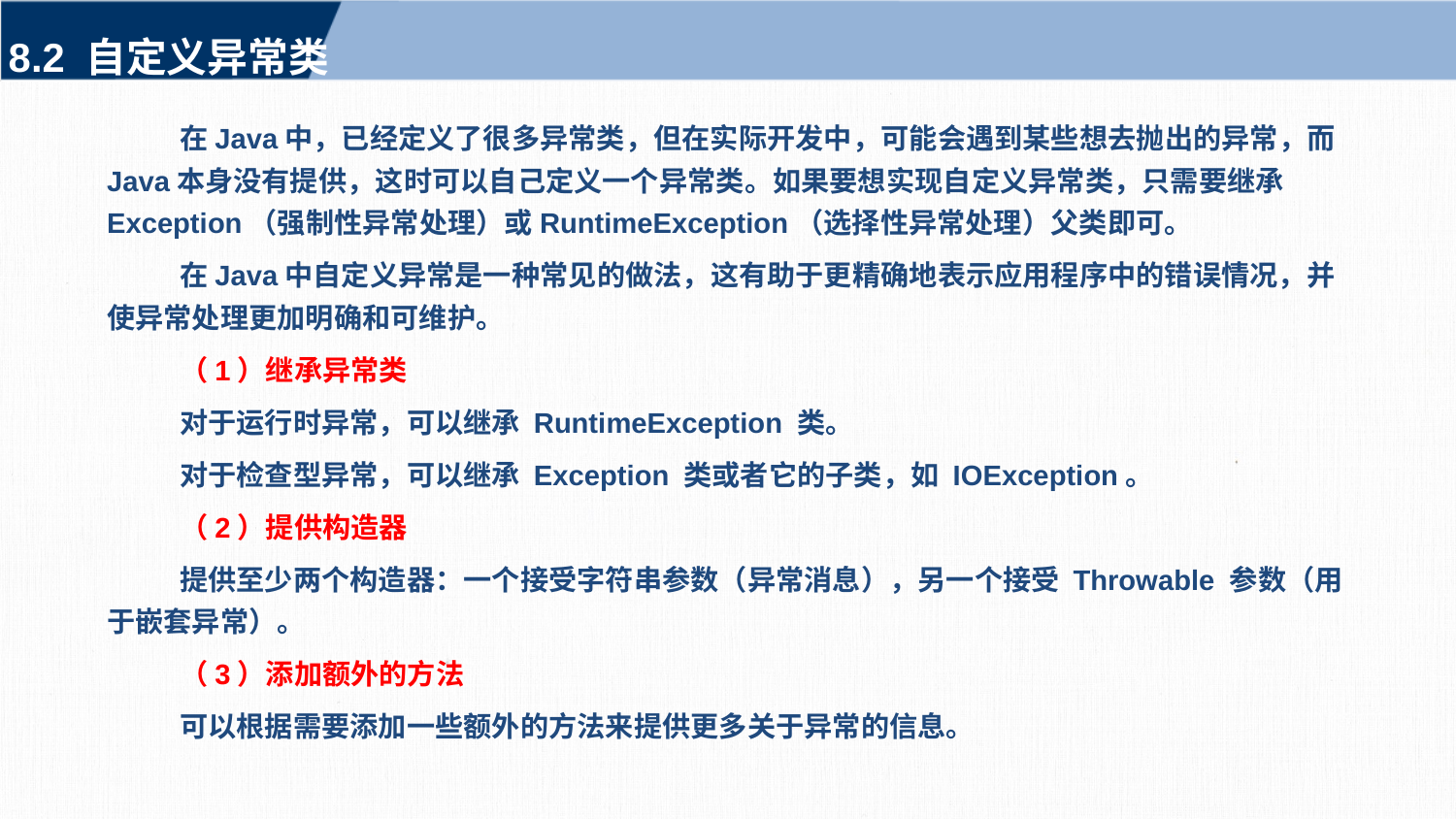

8.2 自定义异常类

在Java中，已经定义了很多异常类，但在实际开发中，可能会遇到某些想去抛出的异常，而Java本身没有提供，这时可以自己定义一个异常类。如果要想实现自定义异常类，只需要继承Exception（强制性异常处理）或RuntimeException（选择性异常处理）父类即可。
在Java中自定义异常是一种常见的做法，这有助于更精确地表示应用程序中的错误情况，并使异常处理更加明确和可维护。
（1）继承异常类
对于运行时异常，可以继承 RuntimeException 类。
对于检查型异常，可以继承 Exception 类或者它的子类，如 IOException。
（2）提供构造器
提供至少两个构造器：一个接受字符串参数（异常消息），另一个接受 Throwable 参数（用于嵌套异常）。
（3）添加额外的方法
可以根据需要添加一些额外的方法来提供更多关于异常的信息。